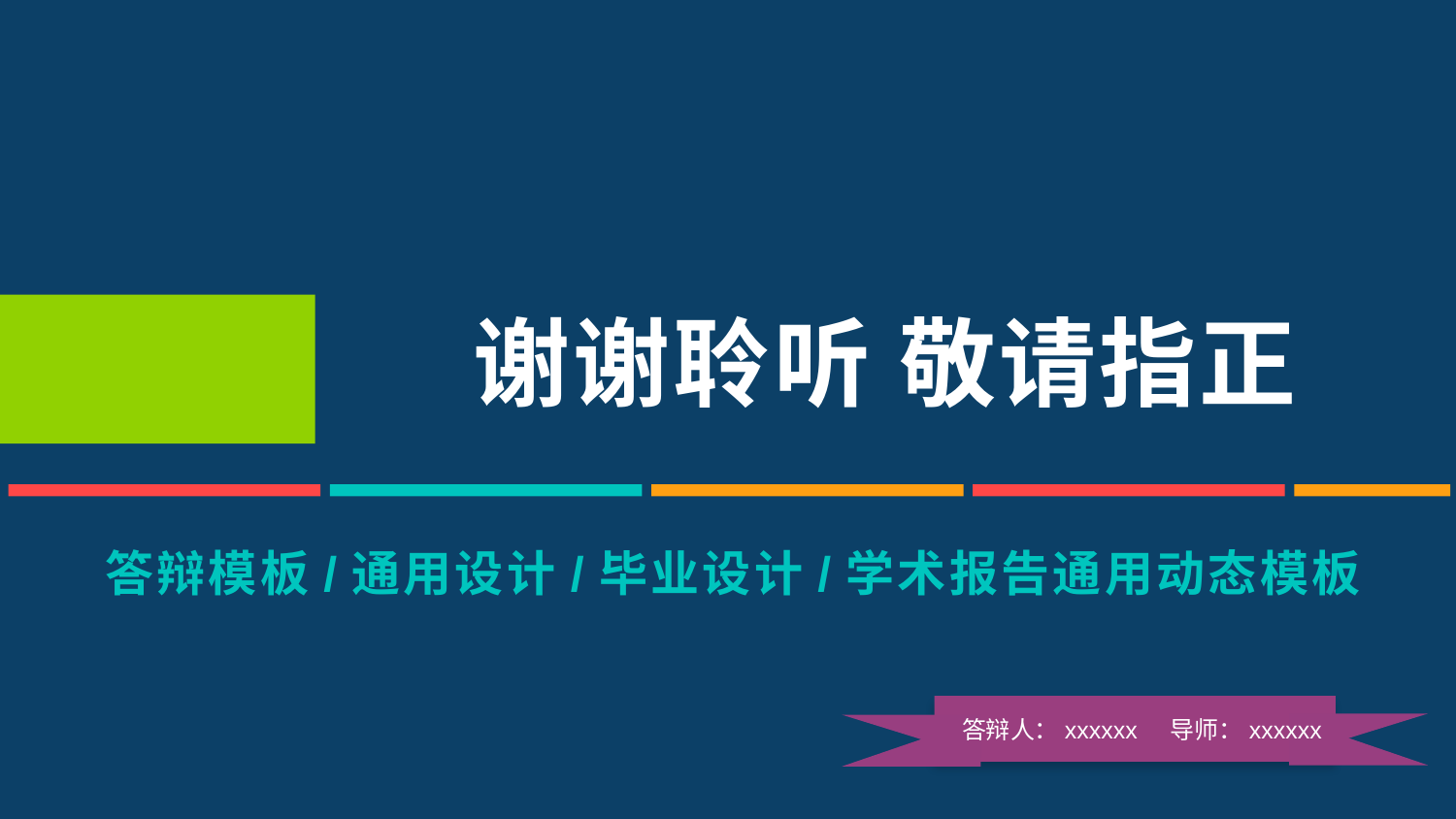

谢谢聆听 敬请指正

答辩模板/通用设计/毕业设计/学术报告通用动态模板

答辩人：xxxxxx    导师：xxxxxx